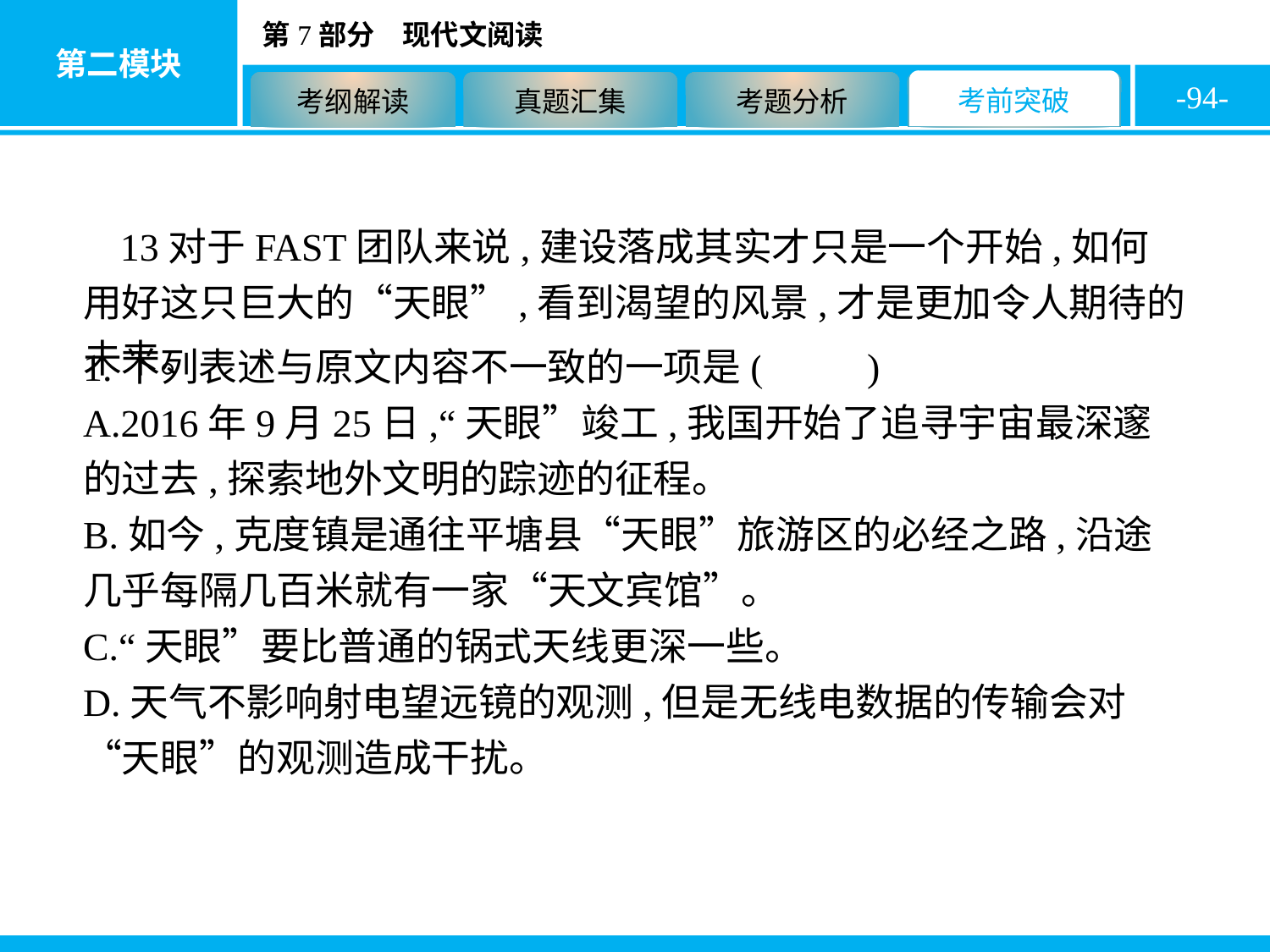

-94-
13对于FAST团队来说,建设落成其实才只是一个开始,如何用好这只巨大的“天眼”,看到渴望的风景,才是更加令人期待的未来。
1.下列表述与原文内容不一致的一项是(    A    )
A.2016年9月25日,“天眼”竣工,我国开始了追寻宇宙最深邃的过去,探索地外文明的踪迹的征程。
B.如今,克度镇是通往平塘县“天眼”旅游区的必经之路,沿途几乎每隔几百米就有一家“天文宾馆”。
C.“天眼”要比普通的锅式天线更深一些。
D.天气不影响射电望远镜的观测,但是无线电数据的传输会对“天眼”的观测造成干扰。